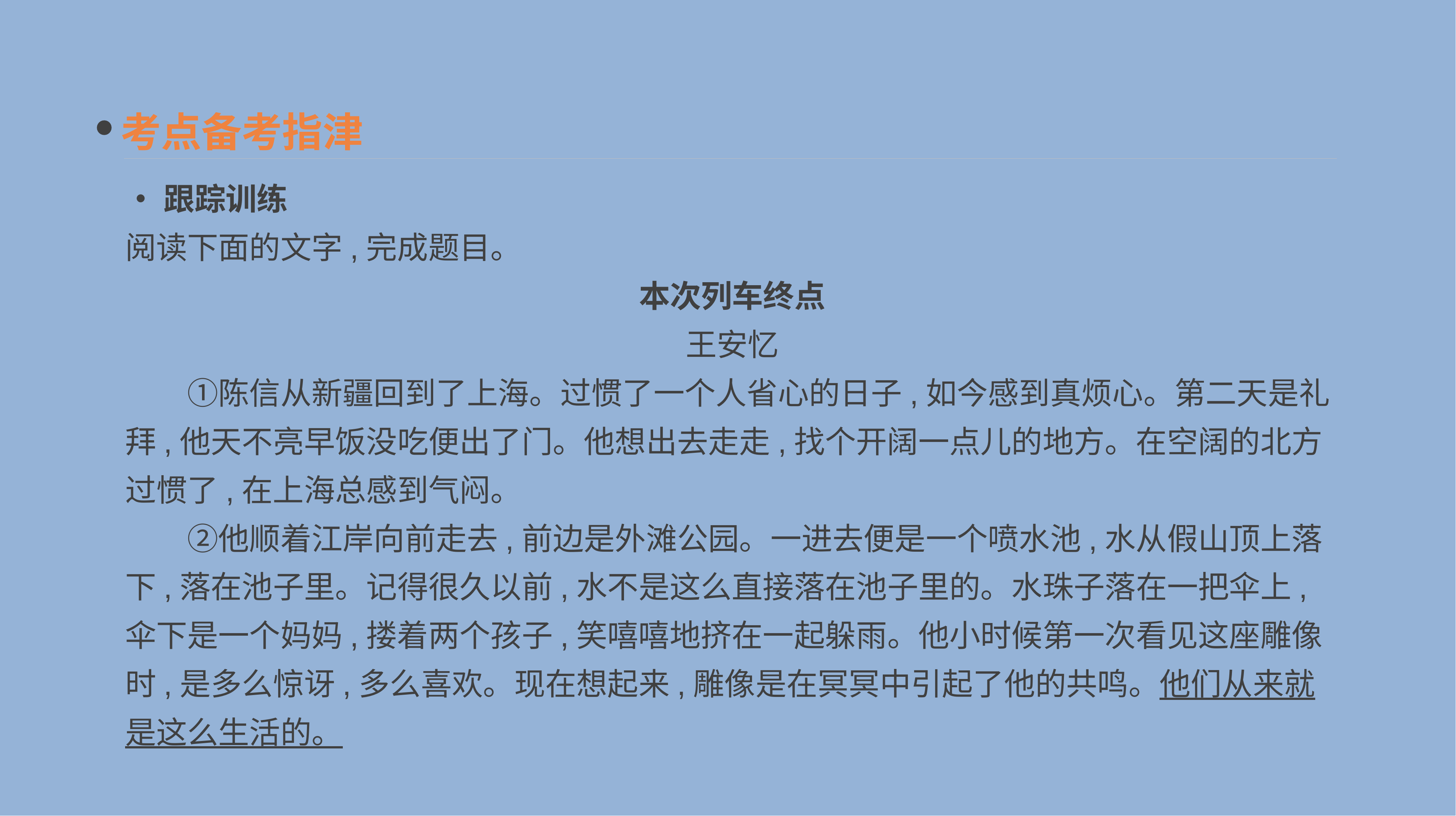

考点备考指津

•跟踪训练
阅读下面的文字,完成题目。
本次列车终点
王安忆
　　①陈信从新疆回到了上海。过惯了一个人省心的日子,如今感到真烦心。第二天是礼拜,他天不亮早饭没吃便出了门。他想出去走走,找个开阔一点儿的地方。在空阔的北方过惯了,在上海总感到气闷。
　　②他顺着江岸向前走去,前边是外滩公园。一进去便是一个喷水池,水从假山顶上落下,落在池子里。记得很久以前,水不是这么直接落在池子里的。水珠子落在一把伞上,伞下是一个妈妈,搂着两个孩子,笑嘻嘻地挤在一起躲雨。他小时候第一次看见这座雕像时,是多么惊讶,多么喜欢。现在想起来,雕像是在冥冥中引起了他的共鸣。他们从来就是这么生活的。